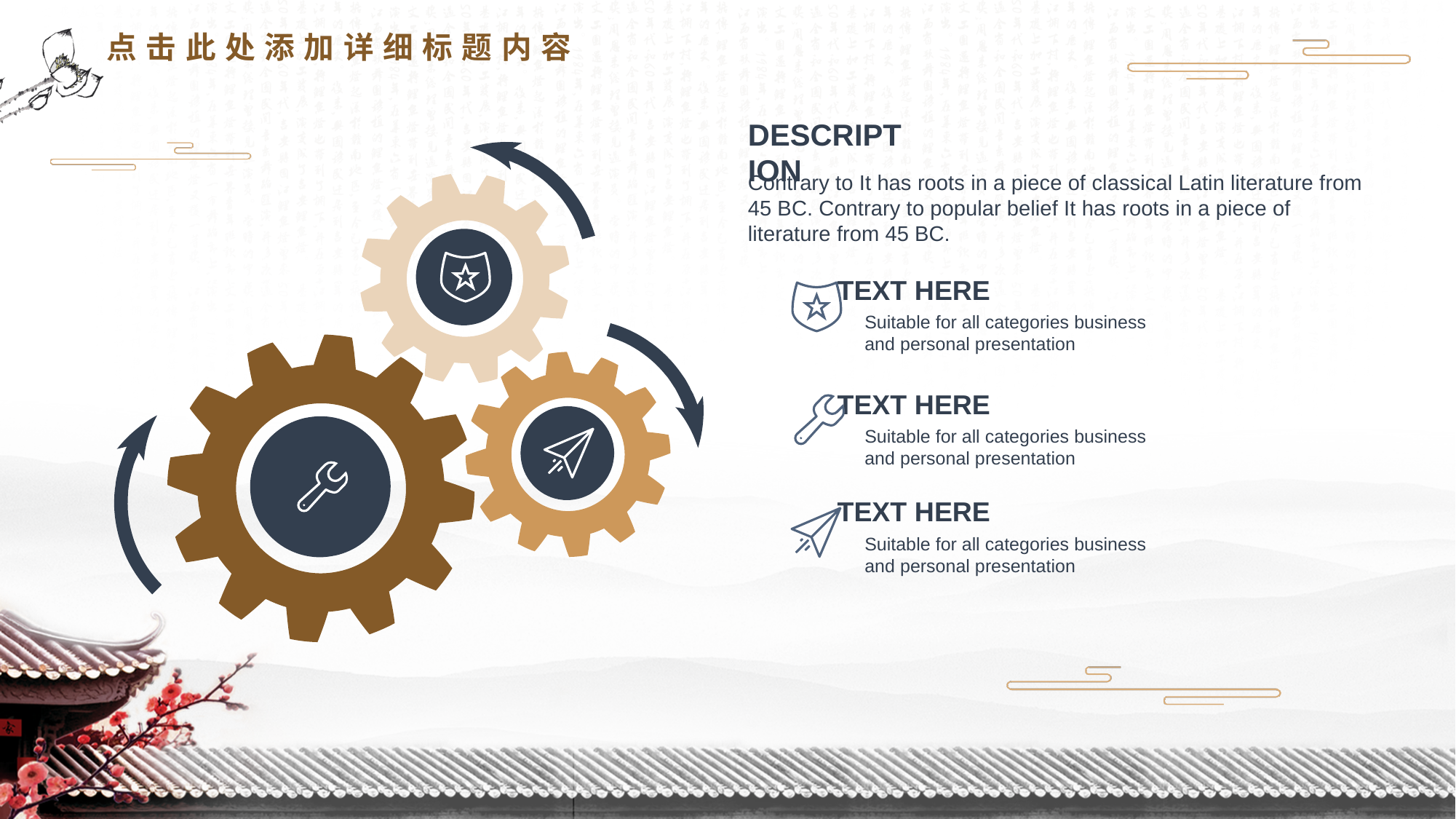

点击此处添加详细标题内容

DESCRIPTION
Contrary to It has roots in a piece of classical Latin literature from 45 BC. Contrary to popular belief It has roots in a piece of literature from 45 BC.

TEXT HERE

Suitable for all categories business and personal presentation

TEXT HERE

Suitable for all categories business and personal presentation

TEXT HERE

Suitable for all categories business and personal presentation